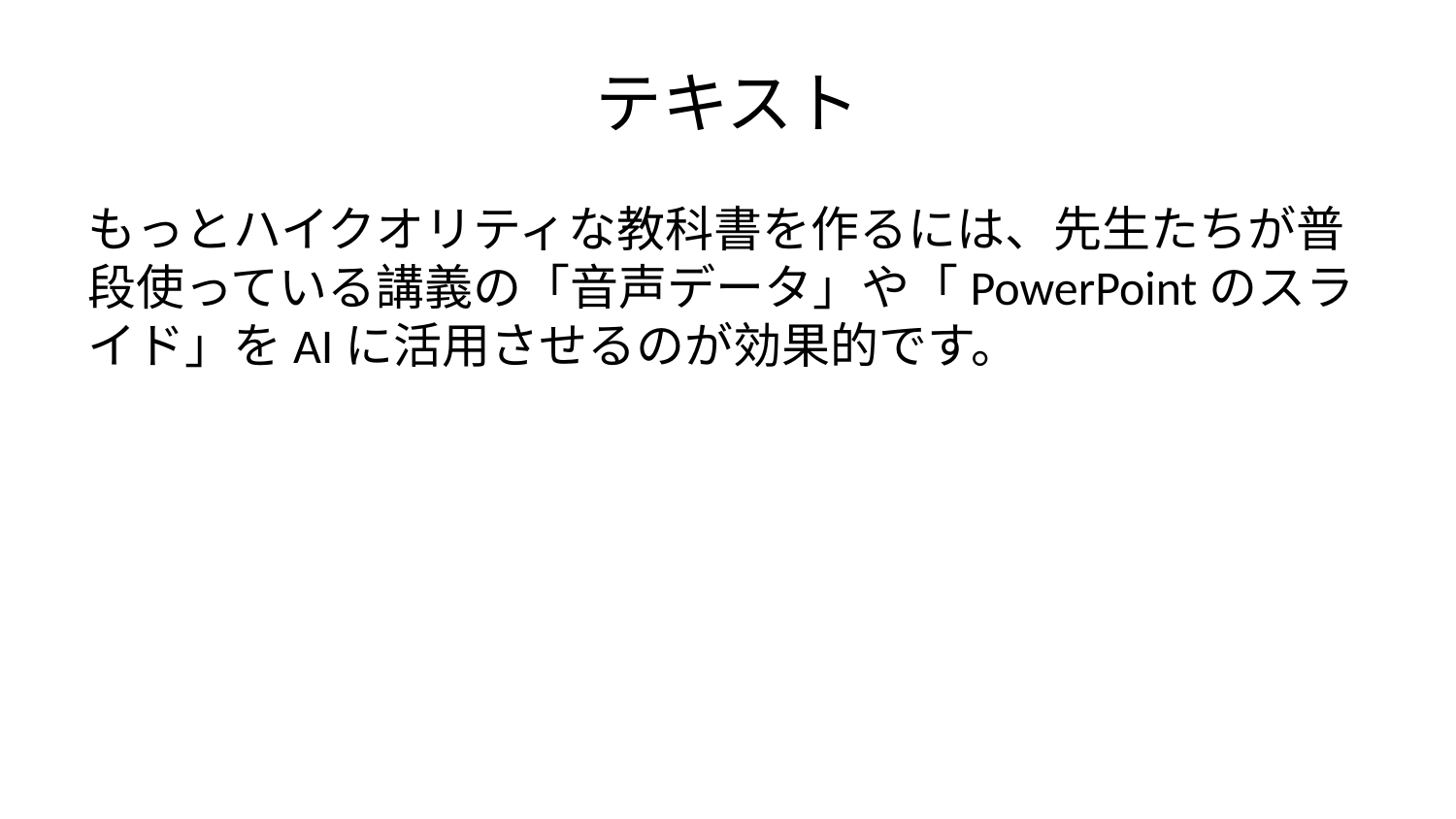

# テキスト
もっとハイクオリティな教科書を作るには、先生たちが普段使っている講義の「音声データ」や「PowerPointのスライド」をAIに活用させるのが効果的です。